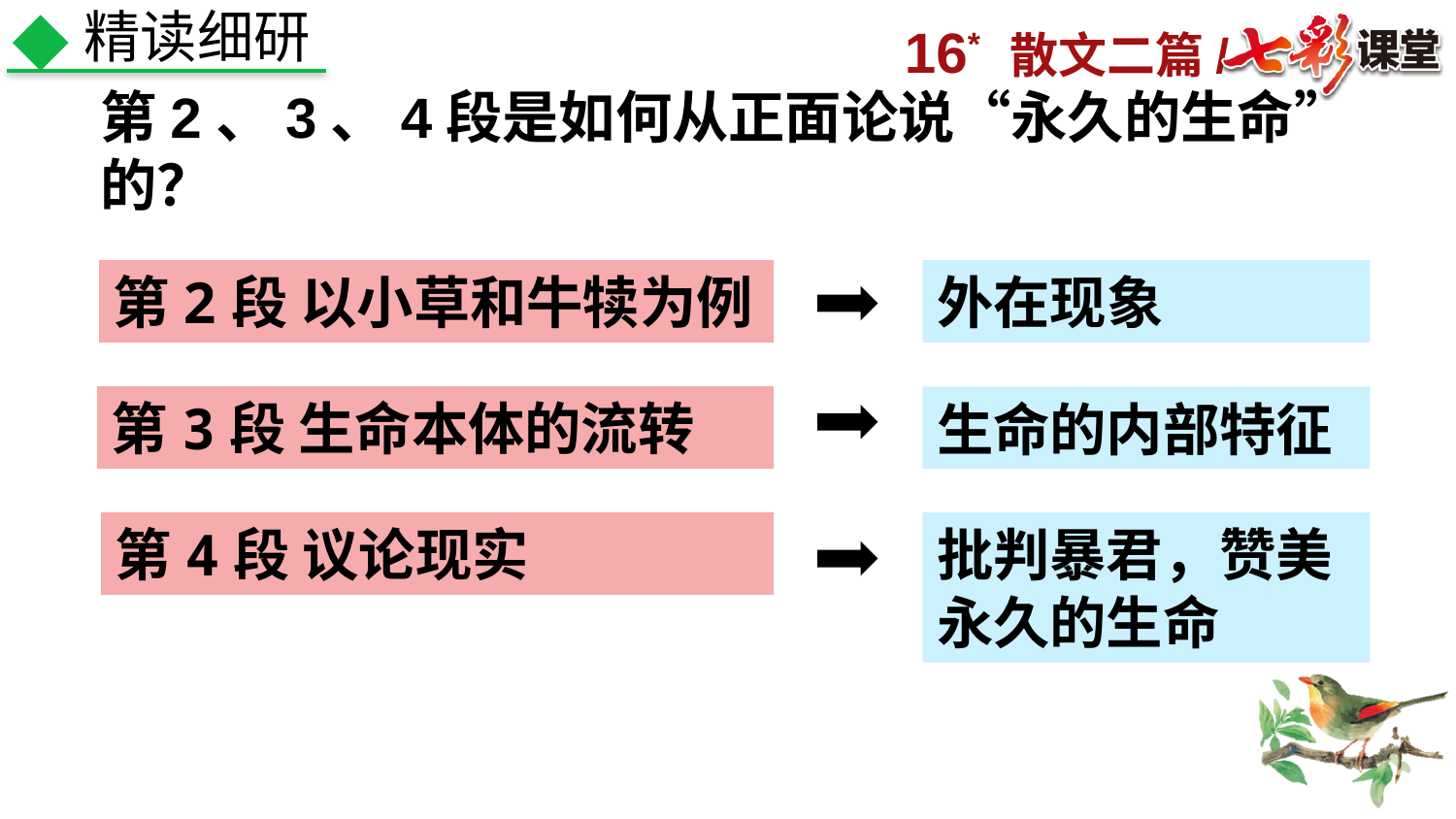

精读细研

第2、3、4段是如何从正面论说“永久的生命”的？
第2段 以小草和牛犊为例
外在现象

第3段 生命本体的流转
生命的内部特征

第4段 议论现实
批判暴君，赞美永久的生命